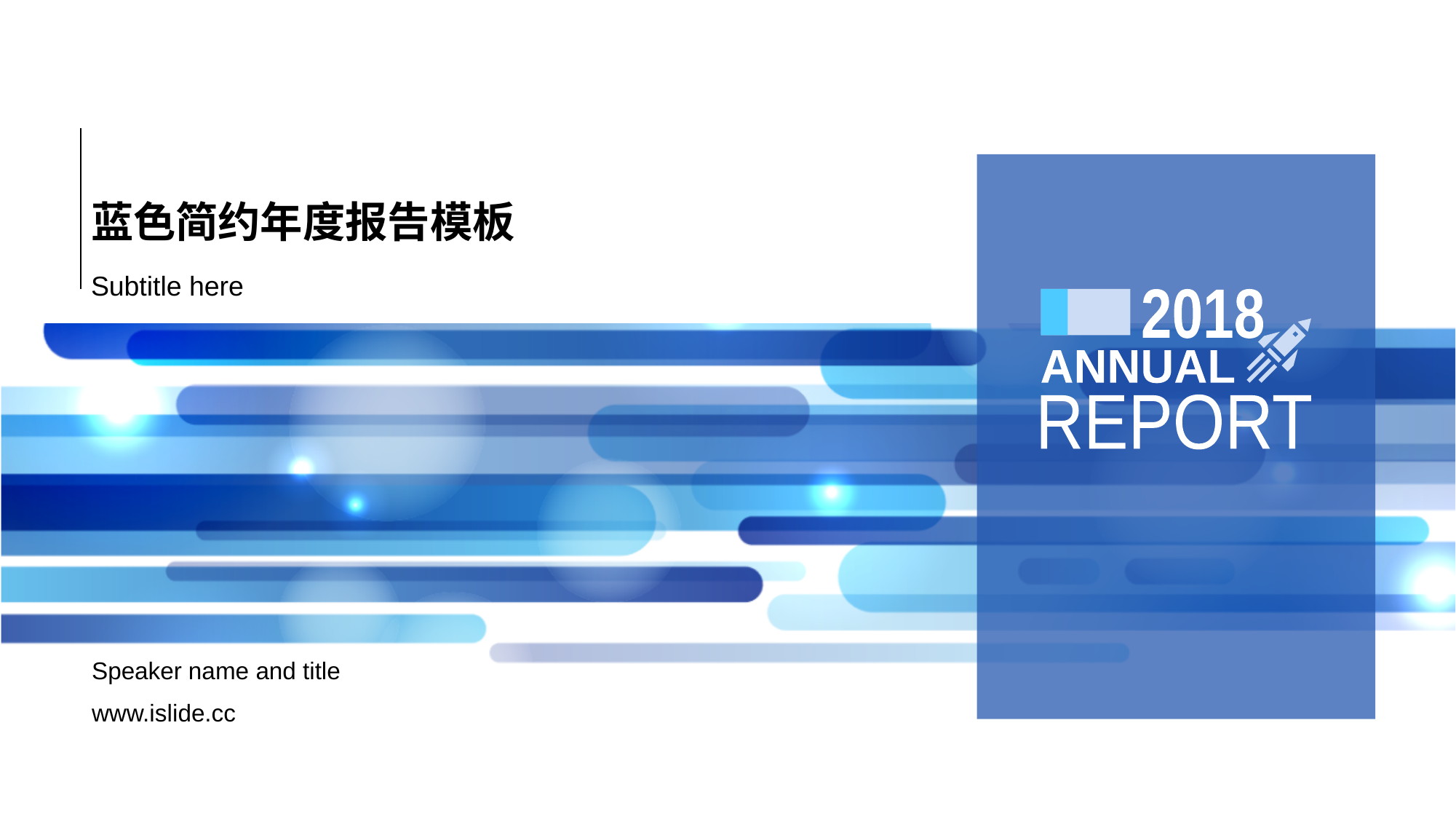

# 蓝色简约年度报告模板
Subtitle here

2018
ANNUAL
REPORT

Speaker name and title
www.islide.cc